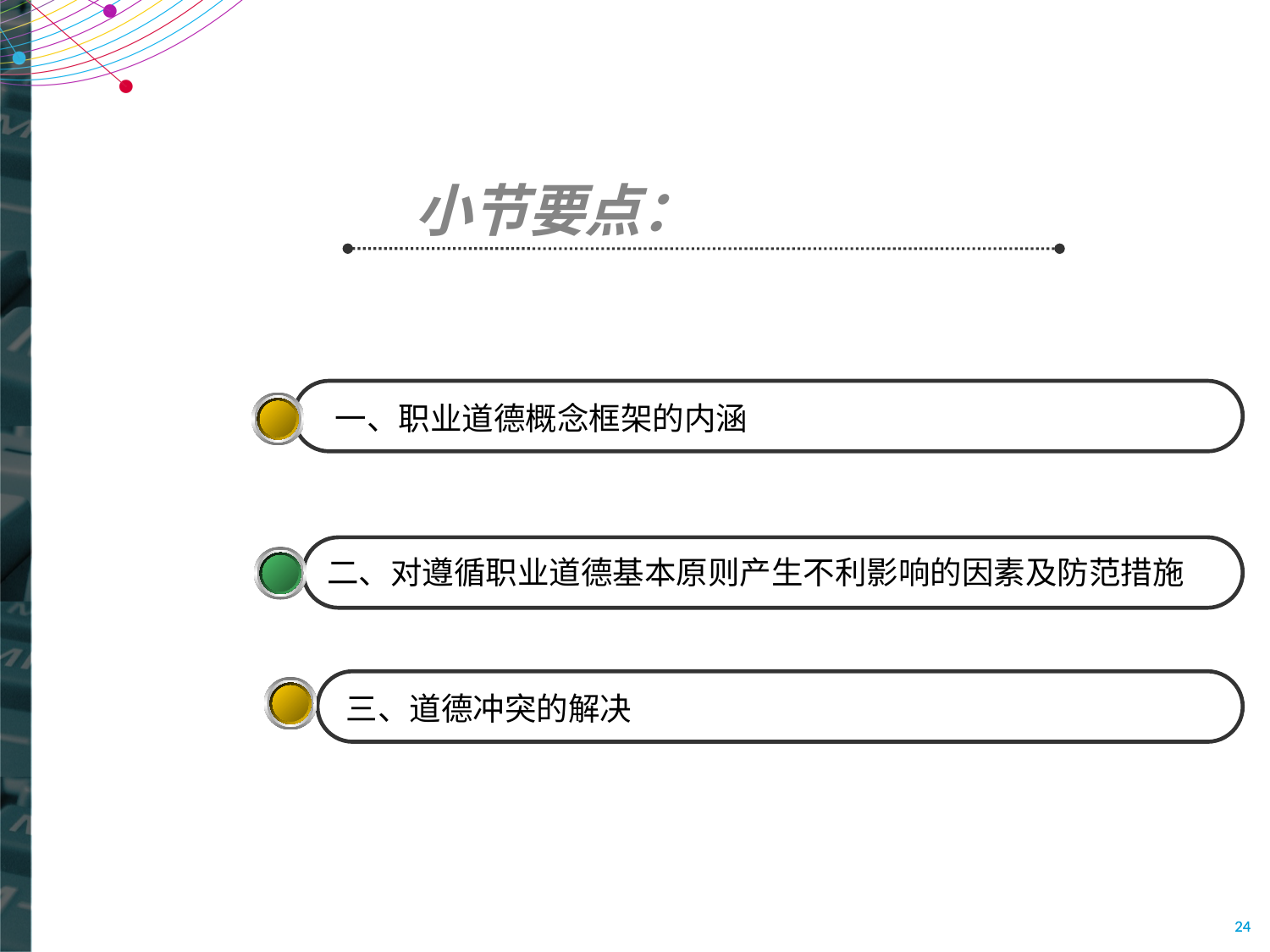

小节要点：

一、职业道德概念框架的内涵

二、对遵循职业道德基本原则产生不利影响的因素及防范措施

三、道德冲突的解决
24